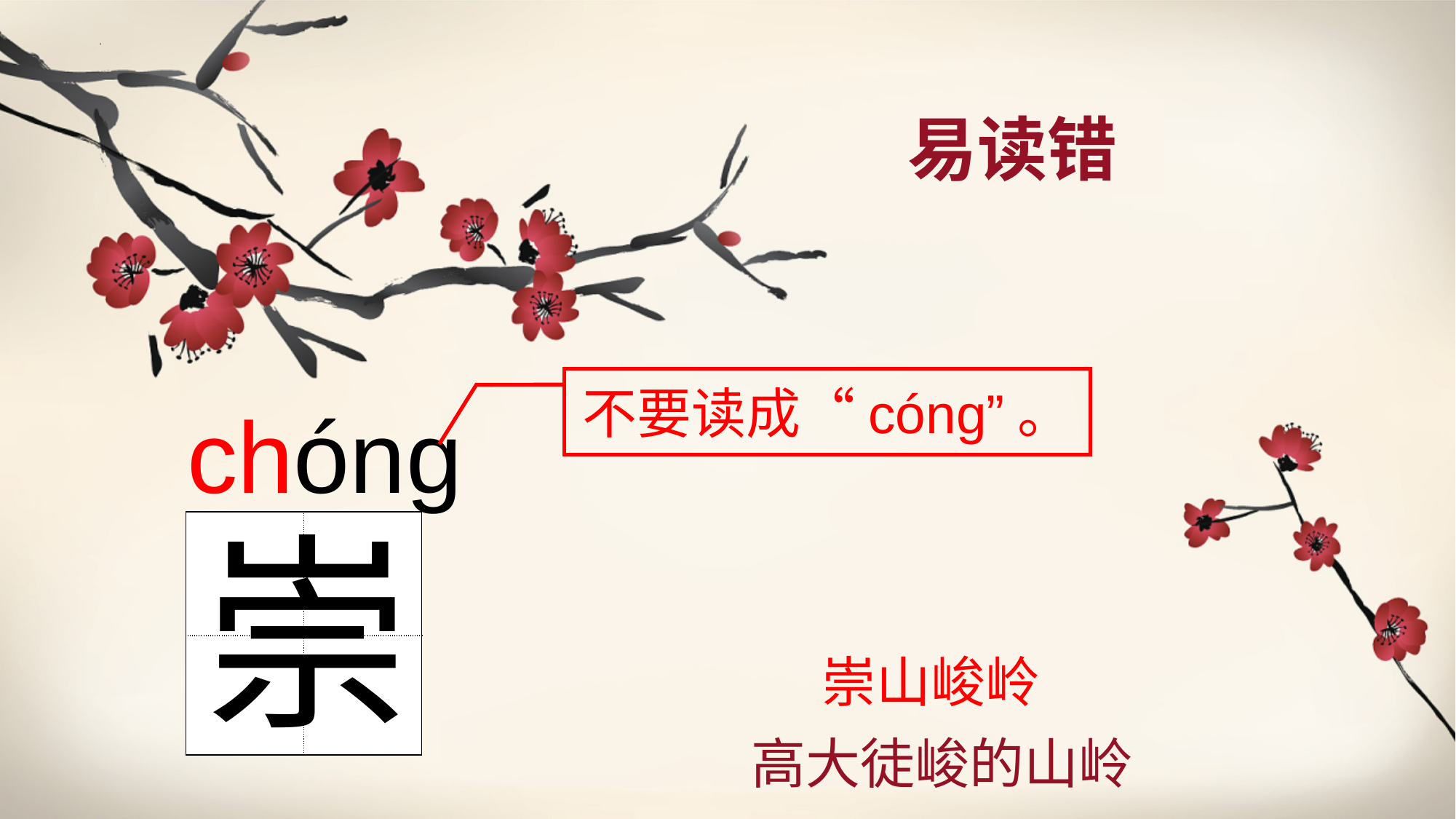

易读错
不要读成“cóng”。
chóng
崇
|  |  |
| --- | --- |
|  |  |
崇山峻岭
高大徒峻的山岭